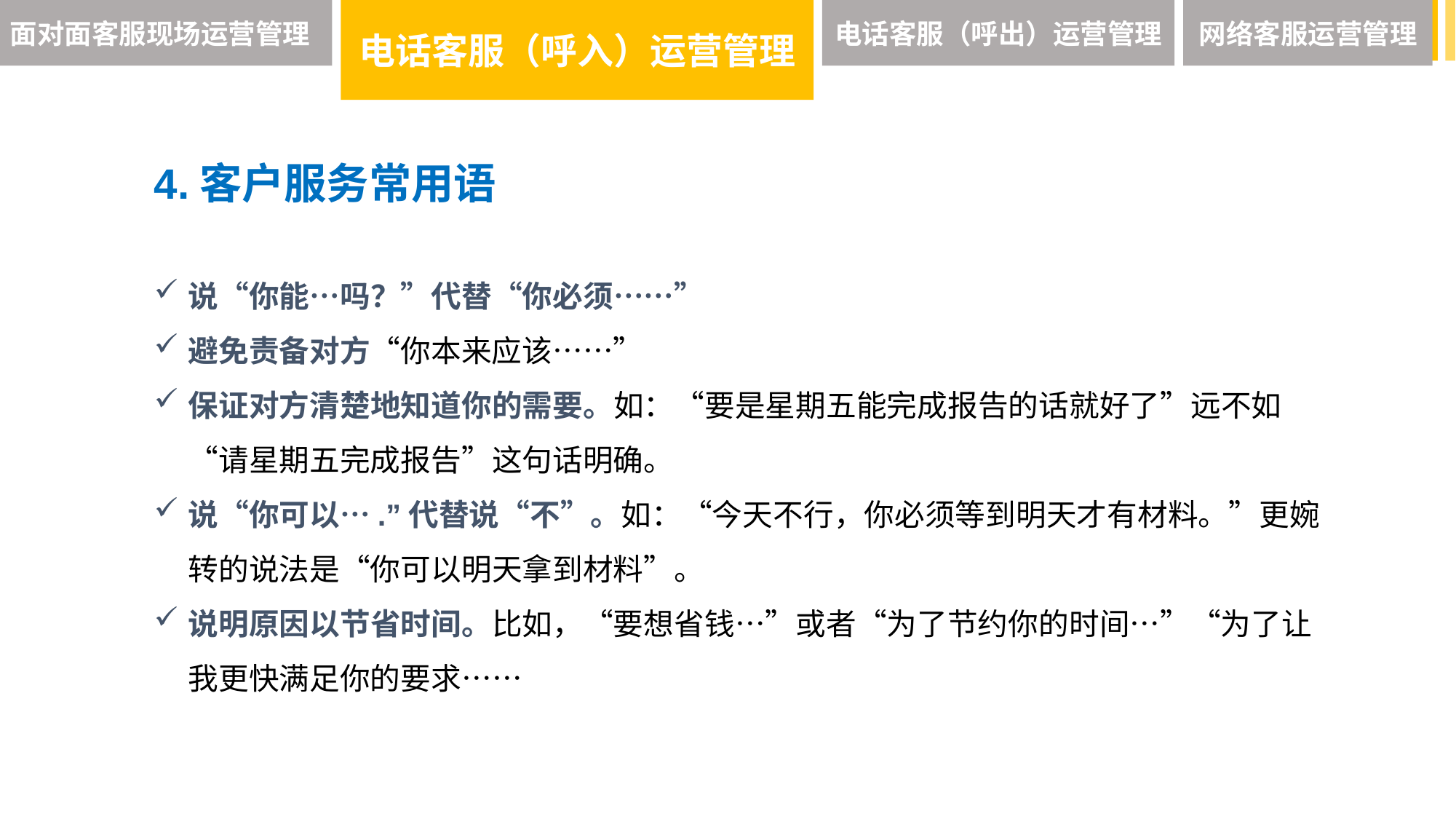

面对面客服现场运营管理
电话客服（呼入）运营管理
电话客服（呼出）运营管理
网络客服运营管理

4.客户服务常用语

说“你能…吗？”代替“你必须……”
避免责备对方“你本来应该……”
保证对方清楚地知道你的需要。如：“要是星期五能完成报告的话就好了”远不如“请星期五完成报告”这句话明确。
说“你可以….”代替说“不”。如：“今天不行，你必须等到明天才有材料。”更婉转的说法是“你可以明天拿到材料”。
说明原因以节省时间。比如，“要想省钱…”或者“为了节约你的时间…”“为了让我更快满足你的要求……